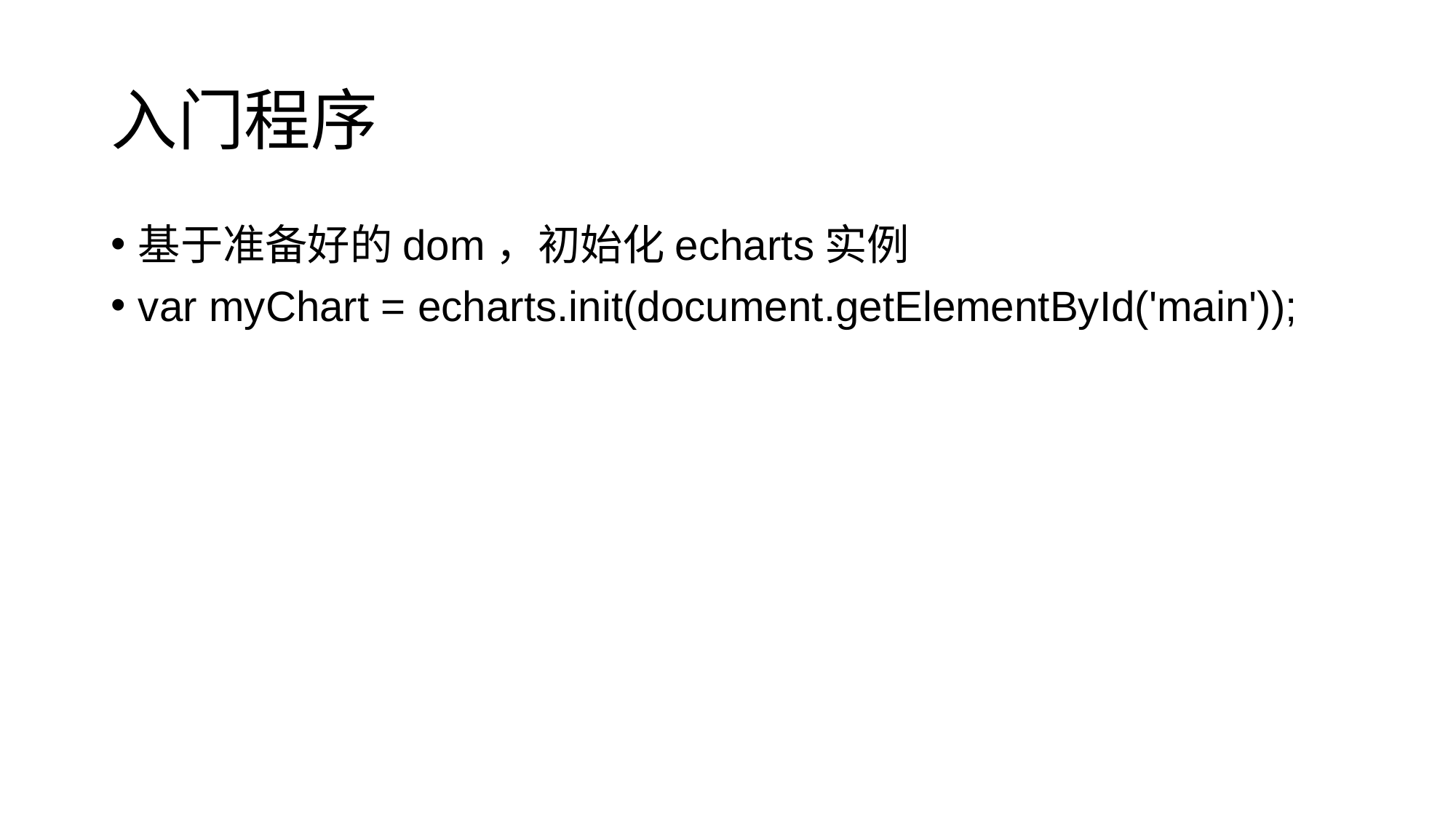

# 入门程序
基于准备好的dom，初始化echarts实例
var myChart = echarts.init(document.getElementById('main'));